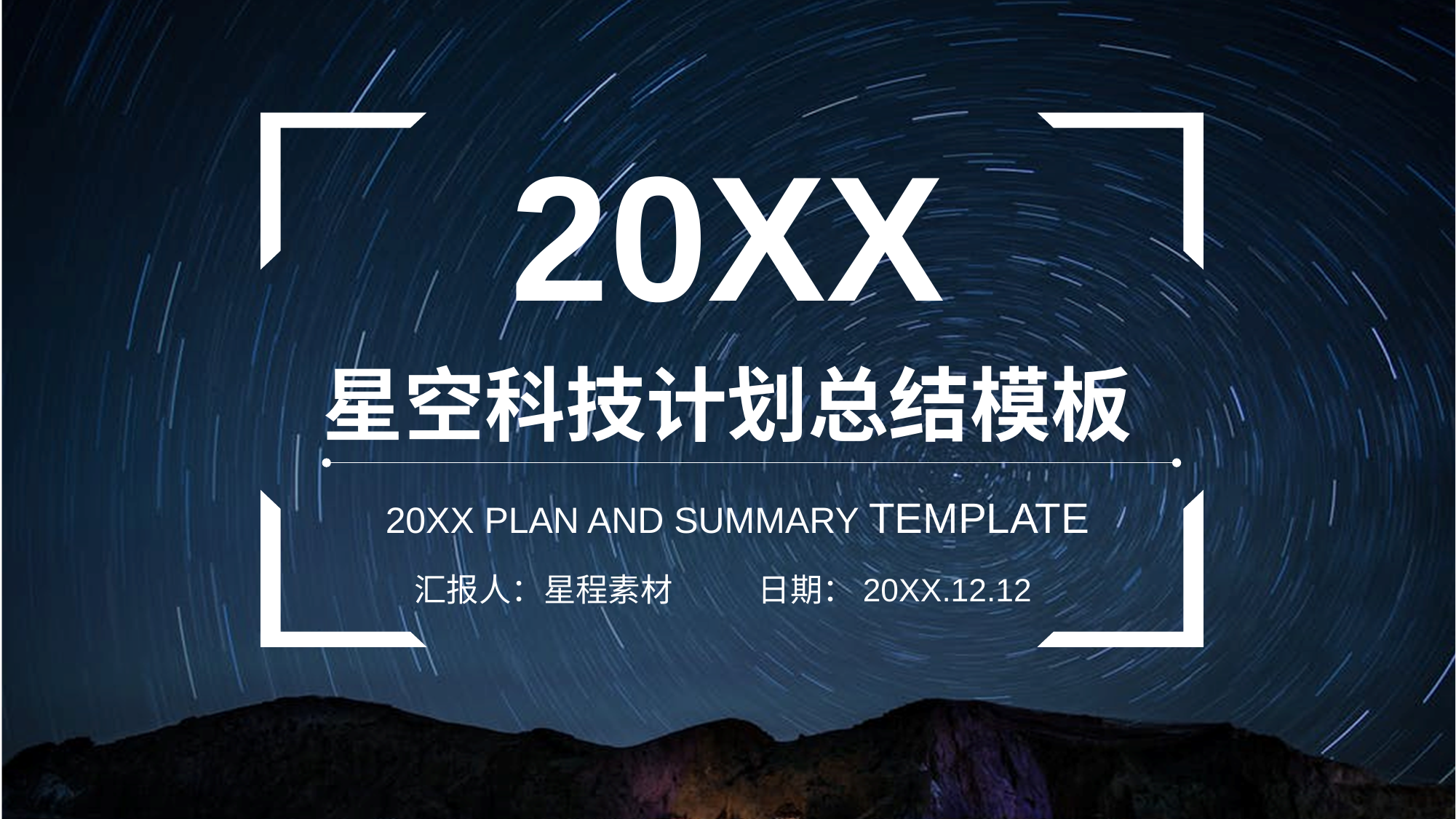

20XX
星空科技计划总结模板
20XX PLAN AND SUMMARY TEMPLATE
汇报人：星程素材
日期：20XX.12.12